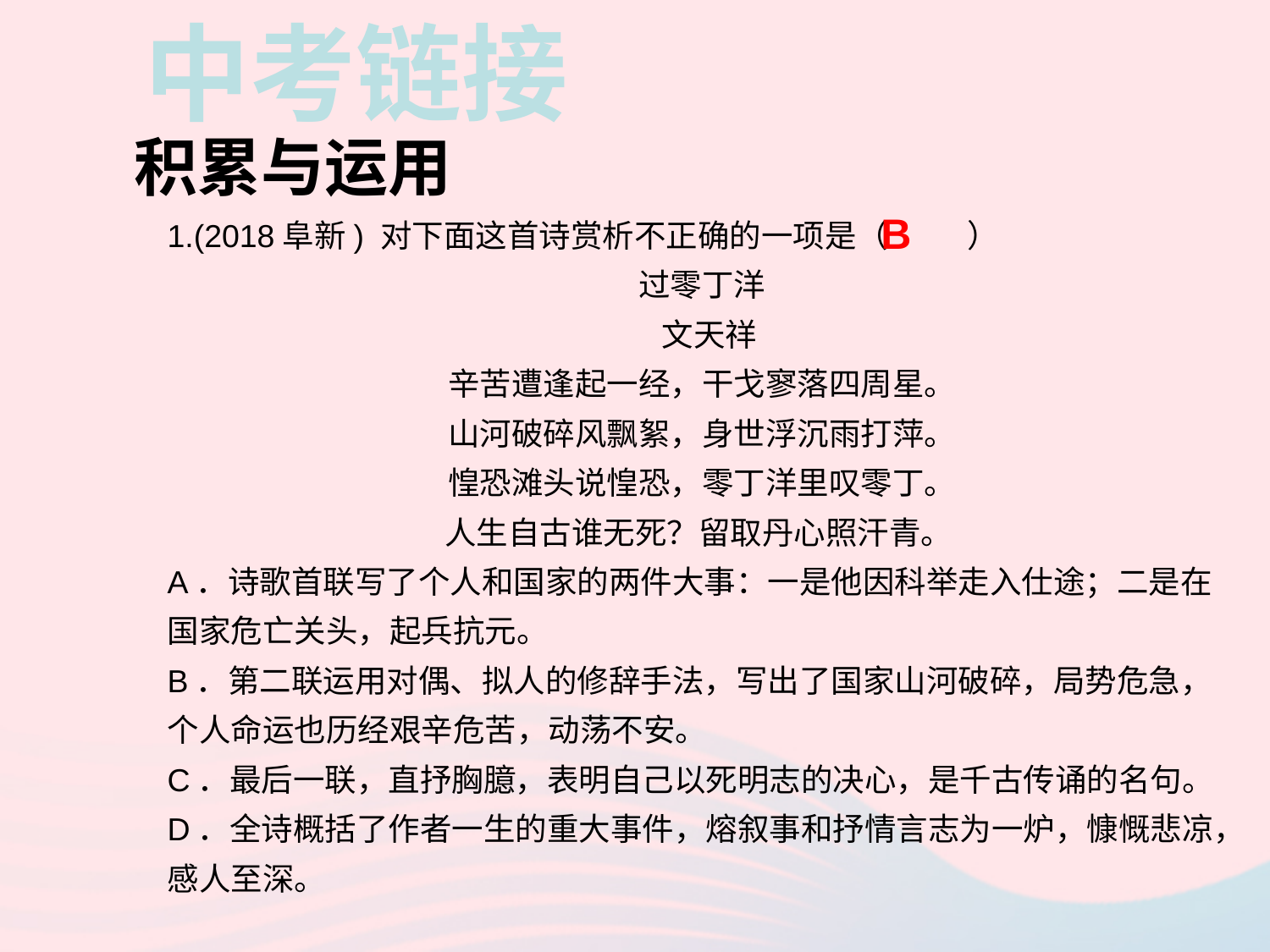

中考链接
积累与运用
B
1.(2018阜新) 对下面这首诗赏析不正确的一项是（           ）
过零丁洋
 文天祥
辛苦遭逢起一经，干戈寥落四周星。
山河破碎风飘絮，身世浮沉雨打萍。
惶恐滩头说惶恐，零丁洋里叹零丁。
人生自古谁无死？留取丹心照汗青。
A．诗歌首联写了个人和国家的两件大事：一是他因科举走入仕途；二是在国家危亡关头，起兵抗元。
B．第二联运用对偶、拟人的修辞手法，写出了国家山河破碎，局势危急，个人命运也历经艰辛危苦，动荡不安。
C．最后一联，直抒胸臆，表明自己以死明志的决心，是千古传诵的名句。
D．全诗概括了作者一生的重大事件，熔叙事和抒情言志为一炉，慷慨悲凉，感人至深。